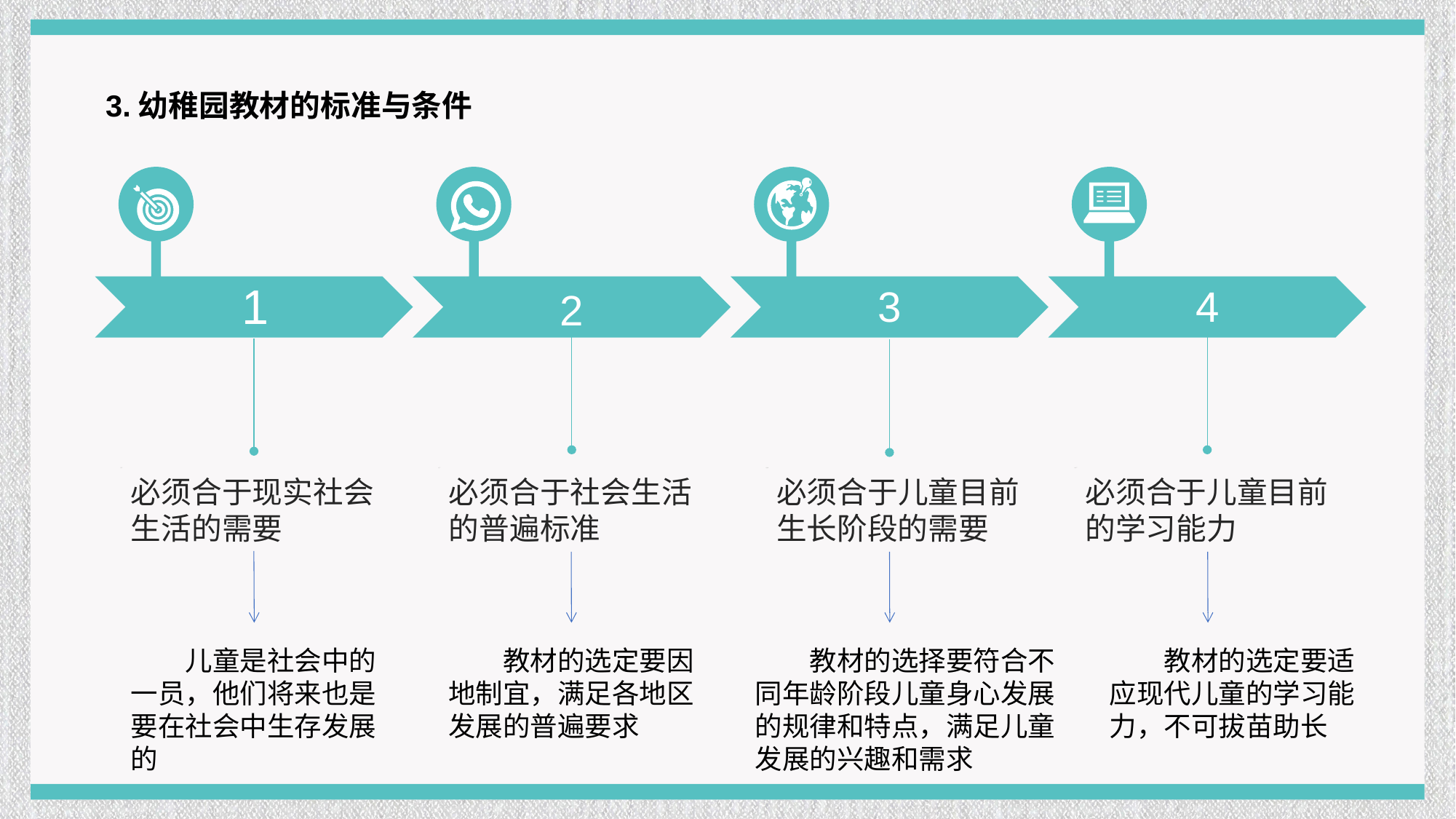

3.幼稚园教材的标准与条件

1
3
4
2
必须合于现实社会生活的需要
必须合于社会生活的普遍标准
必须合于儿童目前生长阶段的需要
必须合于儿童目前的学习能力
儿童是社会中的一员，他们将来也是要在社会中生存发展的
教材的选定要因地制宜，满足各地区发展的普遍要求
教材的选择要符合不同年龄阶段儿童身心发展的规律和特点，满足儿童发展的兴趣和需求
教材的选定要适应现代儿童的学习能力，不可拔苗助长